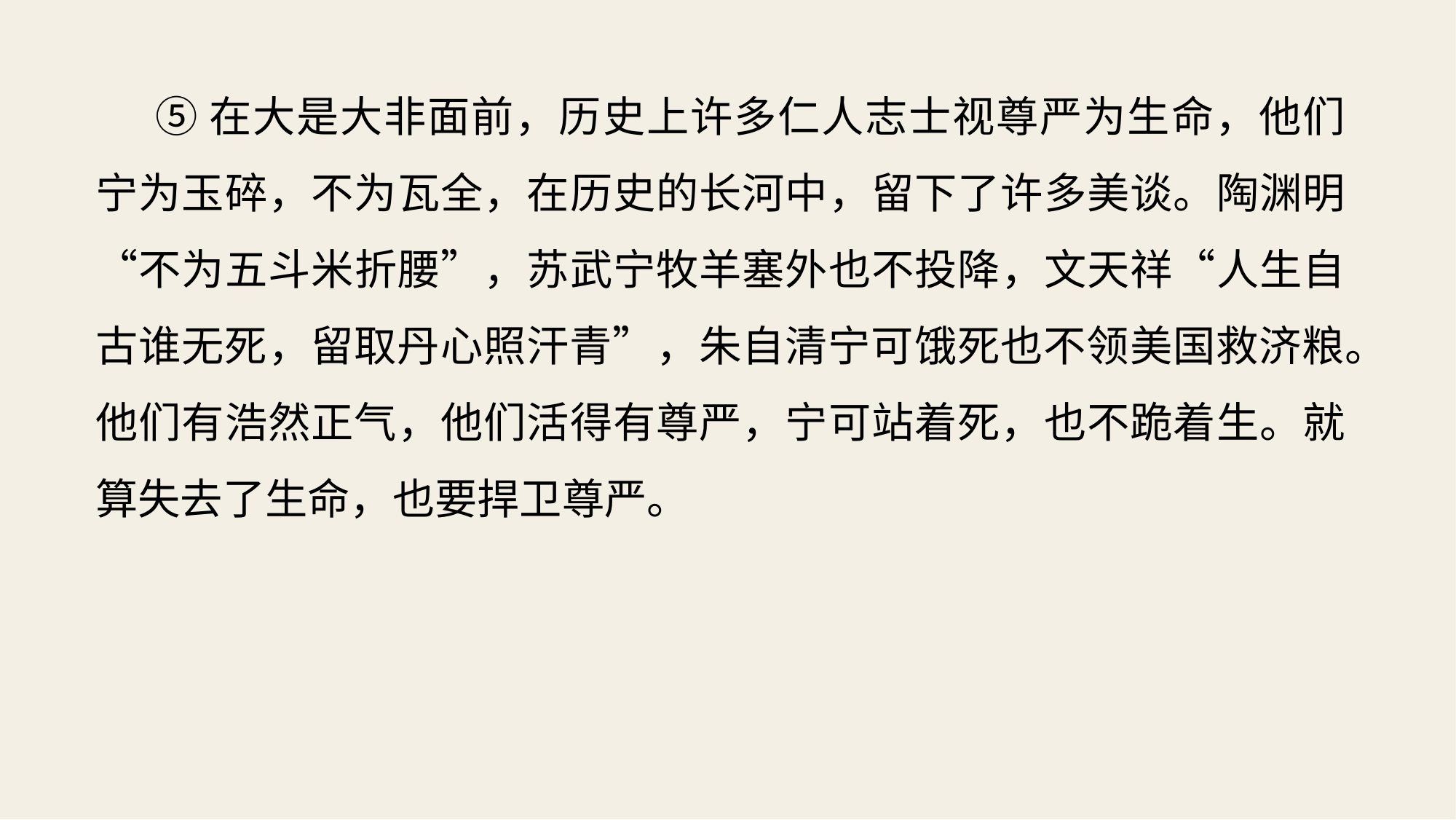

⑤在大是大非面前，历史上许多仁人志士视尊严为生命，他们宁为玉碎，不为瓦全，在历史的长河中，留下了许多美谈。陶渊明“不为五斗米折腰”，苏武宁牧羊塞外也不投降，文天祥“人生自古谁无死，留取丹心照汗青”，朱自清宁可饿死也不领美国救济粮。他们有浩然正气，他们活得有尊严，宁可站着死，也不跪着生。就算失去了生命，也要捍卫尊严。